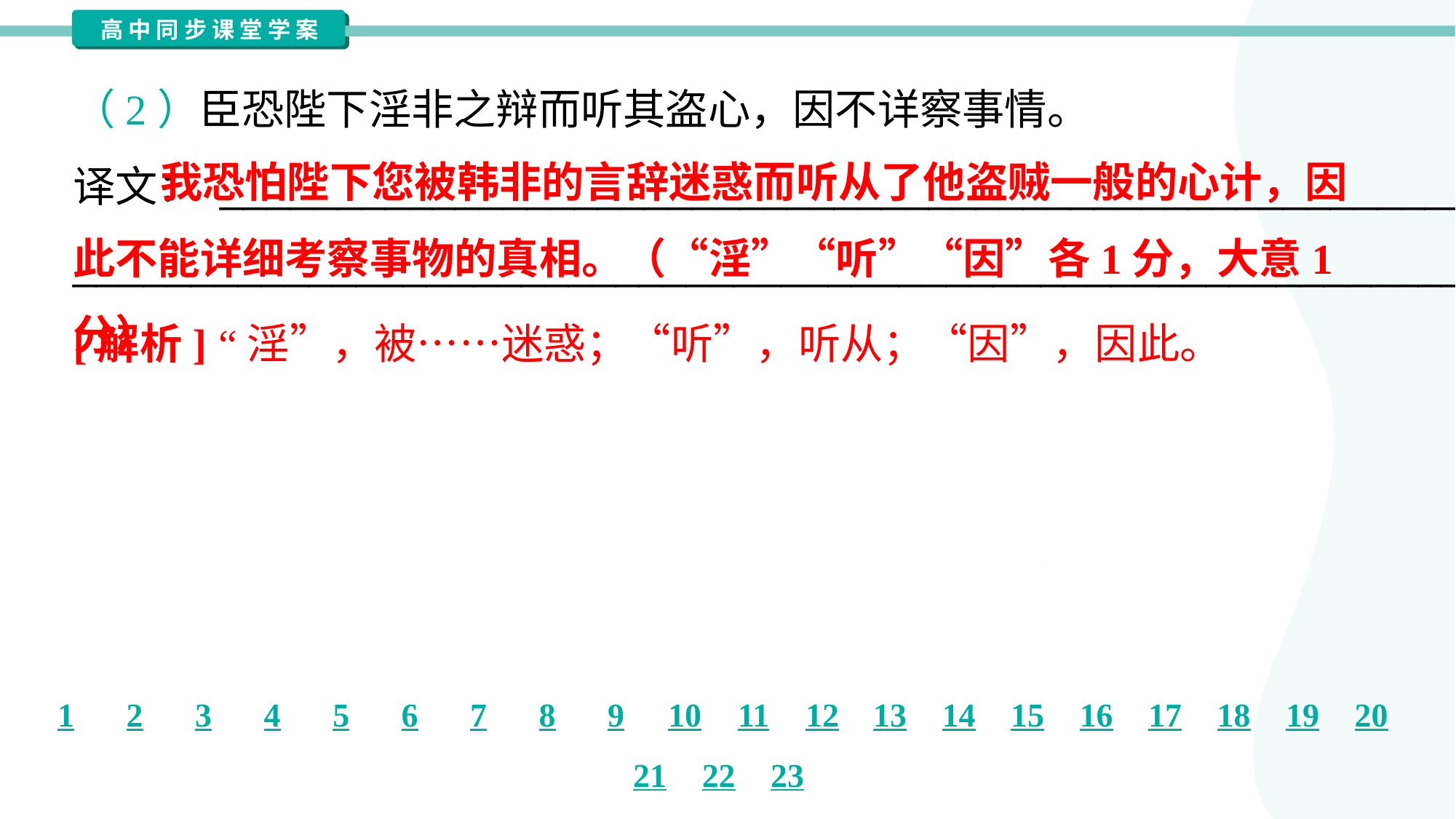

（2）臣恐陛下淫非之辩而听其盗心，因不详察事情。
译文： ______________________________________________________
____________________________________________________________
        我恐怕陛下您被韩非的言辞迷惑而听从了他盗贼一般的心计，因此不能详细考察事物的真相。（“淫”“听”“因”各1分，大意1分）
[解析] “淫”，被……迷惑；“听”，听从；“因”，因此。